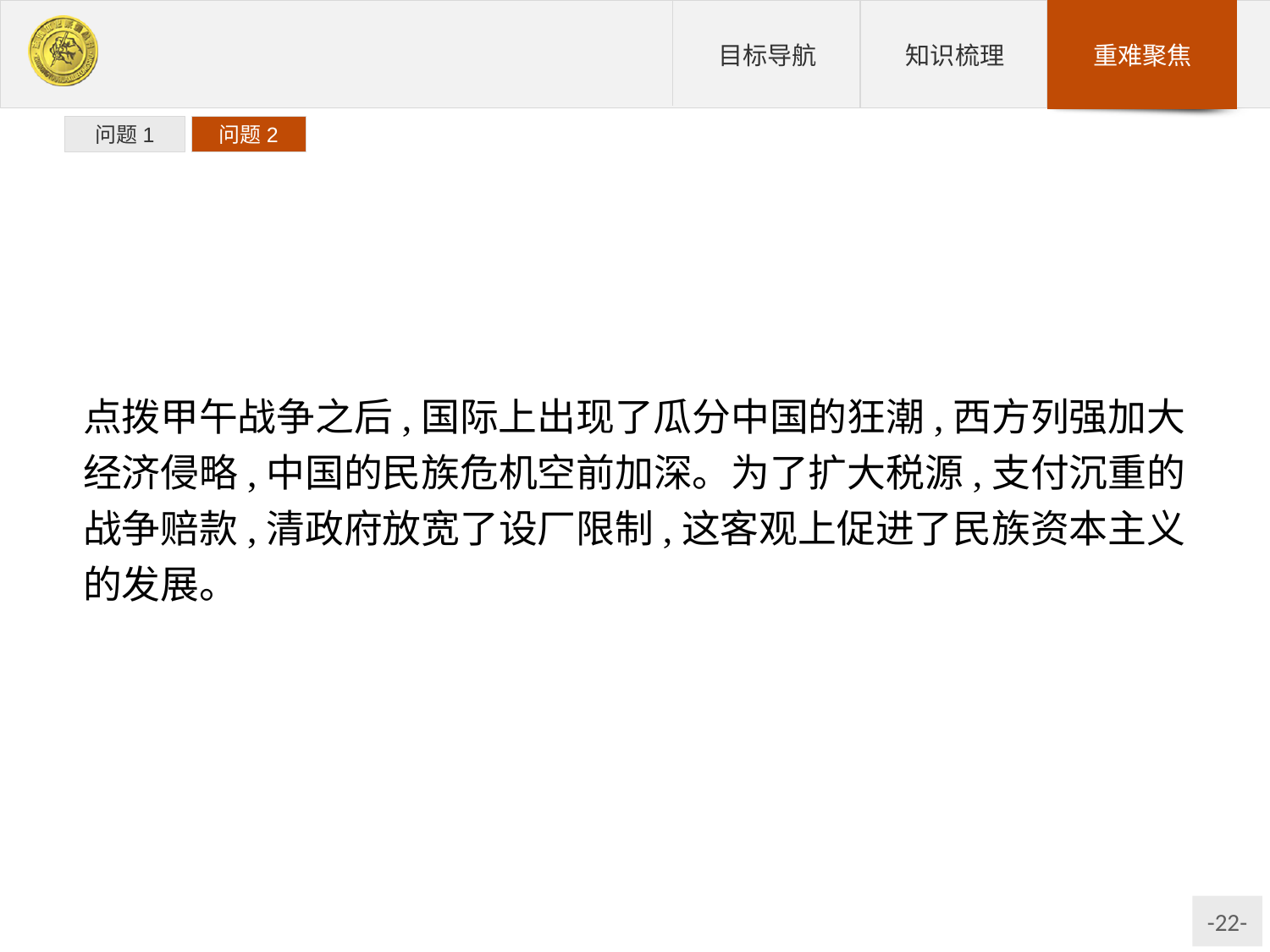

问题1
问题2
点拨甲午战争之后,国际上出现了瓜分中国的狂潮,西方列强加大经济侵略,中国的民族危机空前加深。为了扩大税源,支付沉重的战争赔款,清政府放宽了设厂限制,这客观上促进了民族资本主义的发展。